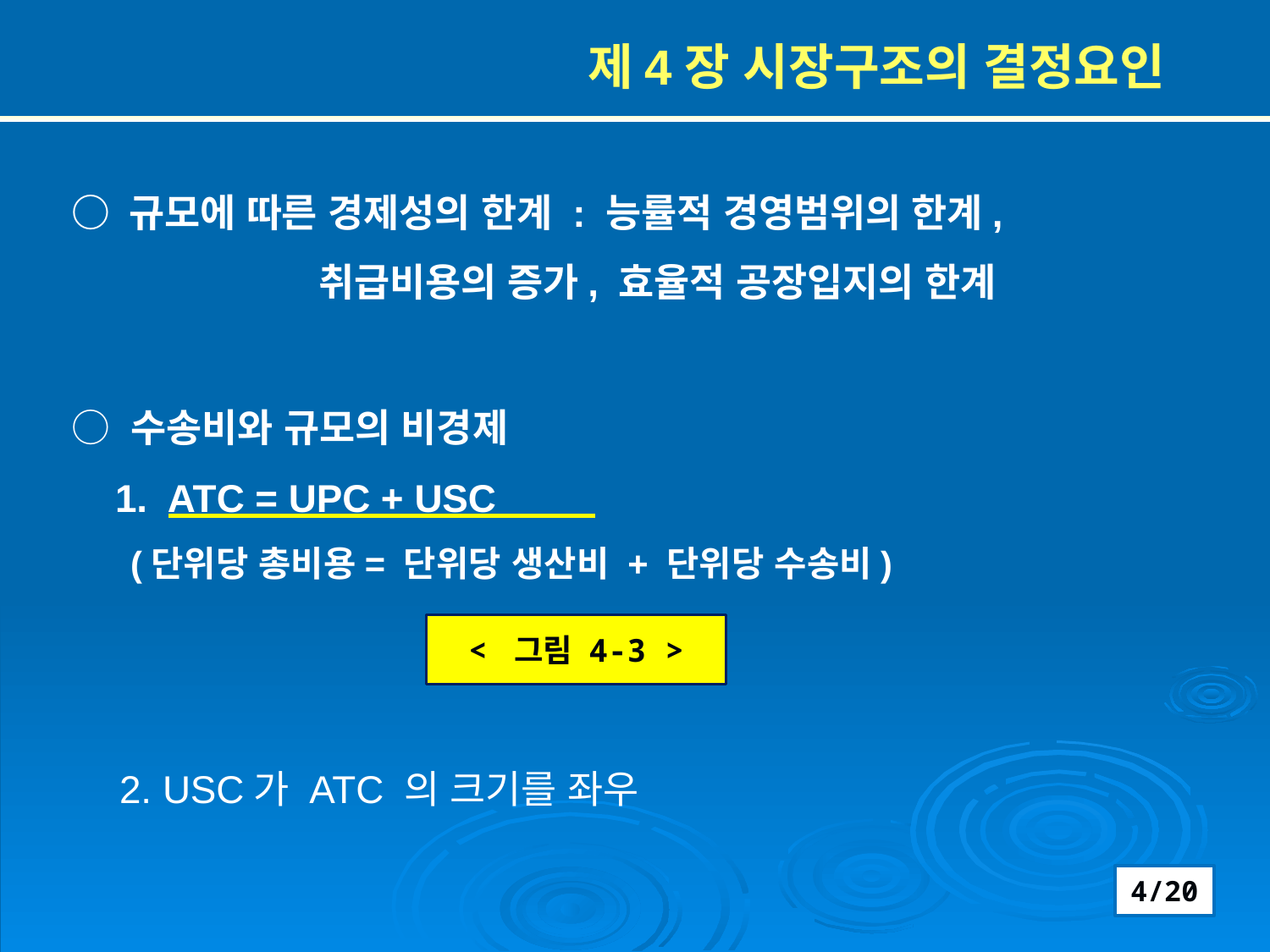

제4장 시장구조의 결정요인

○ 규모에 따른 경제성의 한계 : 능률적 경영범위의 한계,
                      취급비용의 증가, 효율적 공장입지의 한계

○ 수송비와 규모의 비경제
    1.  ATC = UPC + USC
      (단위당 총비용= 단위당 생산비 + 단위당 수송비)

    2. USC가 ATC 의 크기를 좌우
< 그림 4-3 >
4/20